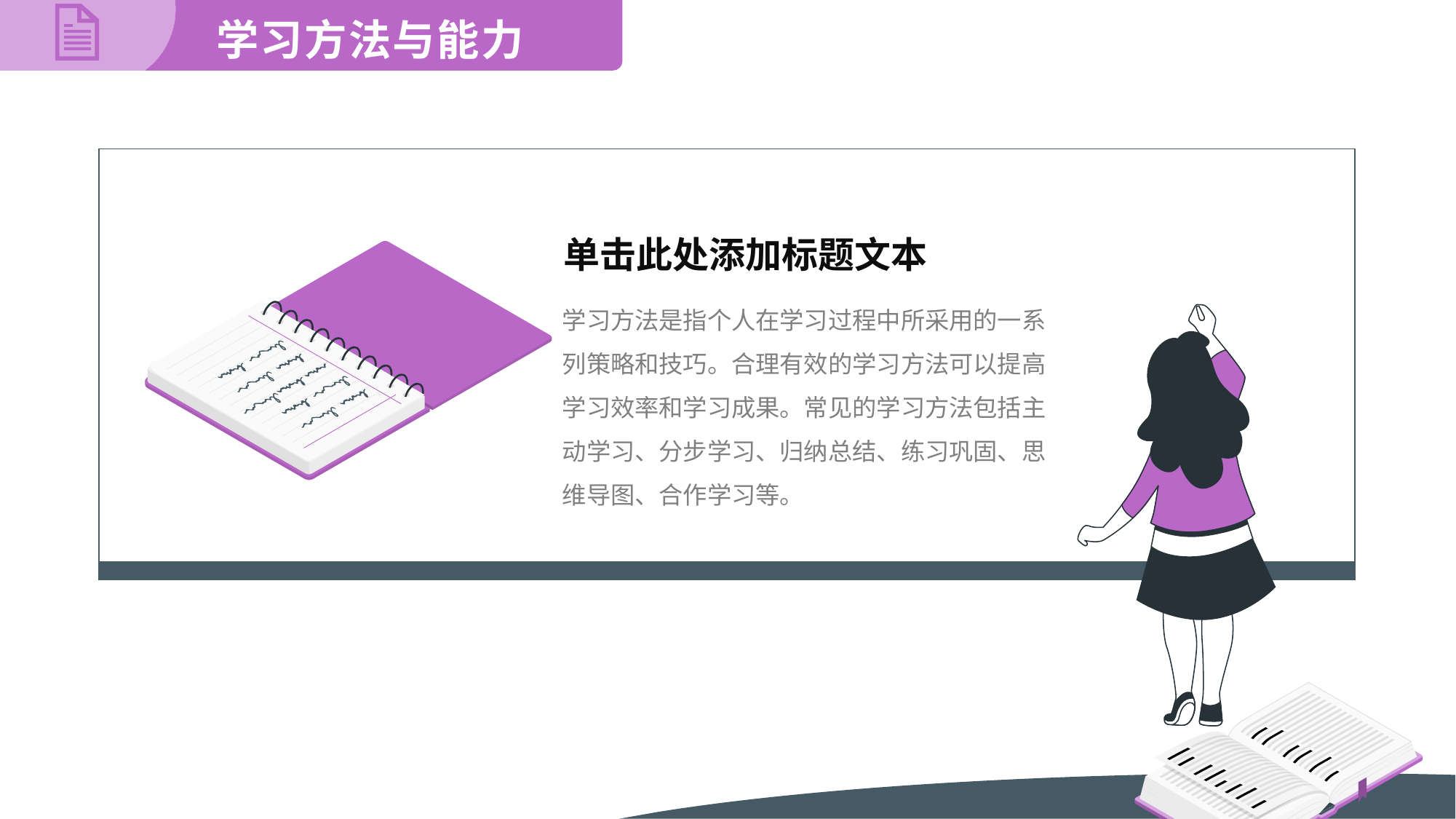

学习方法与能力

单击此处添加标题文本

学习方法是指个人在学习过程中所采用的一系列策略和技巧。合理有效的学习方法可以提高学习效率和学习成果。常见的学习方法包括主动学习、分步学习、归纳总结、练习巩固、思维导图、合作学习等。